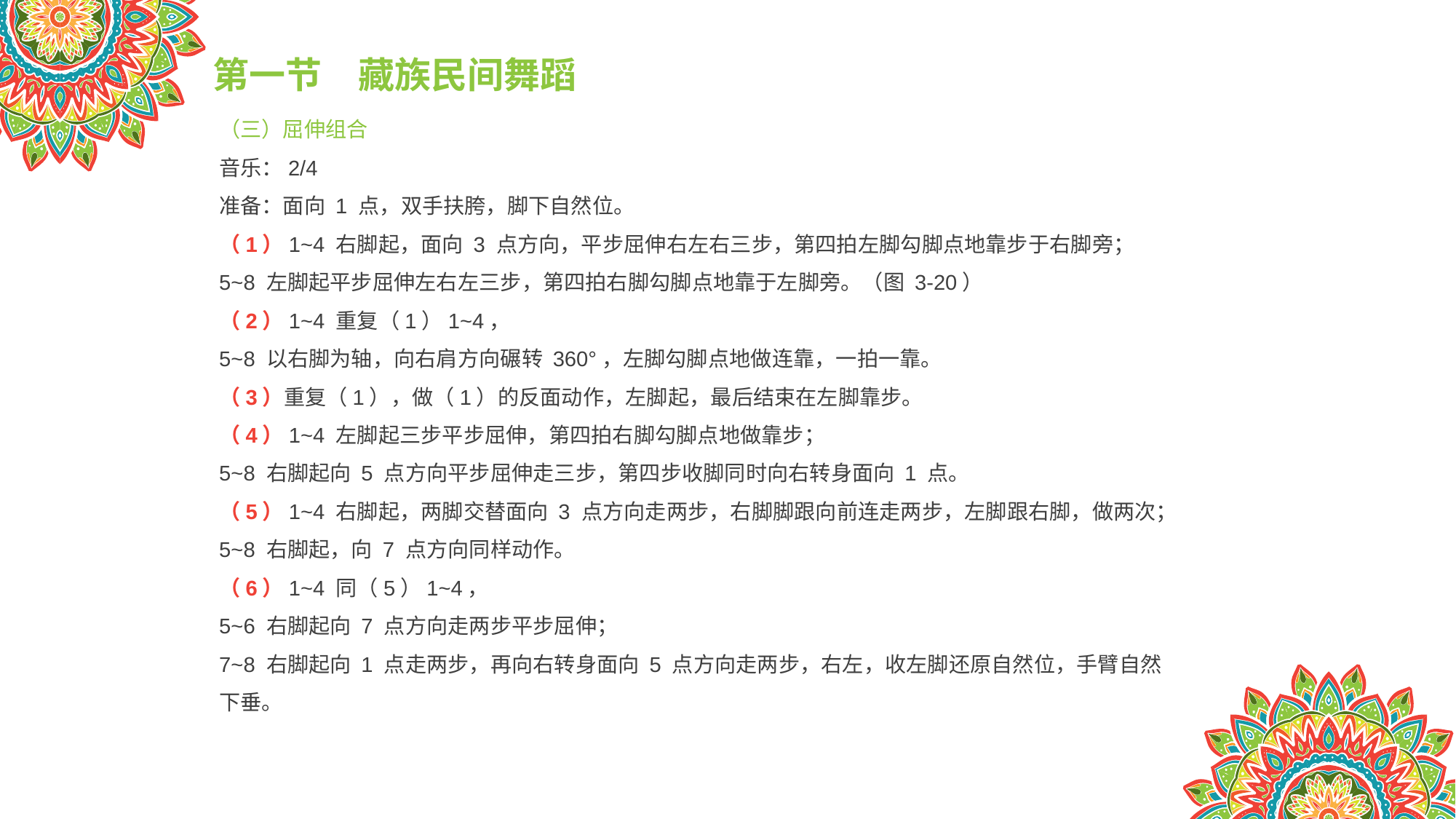

第一节　藏族民间舞蹈
（三）屈伸组合
音乐：2/4
准备：面向 1 点，双手扶胯，脚下自然位。
（1）1~4 右脚起，面向 3 点方向，平步屈伸右左右三步，第四拍左脚勾脚点地靠步于右脚旁；
5~8 左脚起平步屈伸左右左三步，第四拍右脚勾脚点地靠于左脚旁。（图 3-20）
（2）1~4 重复（1）1~4，
5~8 以右脚为轴，向右肩方向碾转 360°，左脚勾脚点地做连靠，一拍一靠。
（3）重复（1），做（1）的反面动作，左脚起，最后结束在左脚靠步。
（4）1~4 左脚起三步平步屈伸，第四拍右脚勾脚点地做靠步；
5~8 右脚起向 5 点方向平步屈伸走三步，第四步收脚同时向右转身面向 1 点。
（5）1~4 右脚起，两脚交替面向 3 点方向走两步，右脚脚跟向前连走两步，左脚跟右脚，做两次；
5~8 右脚起，向 7 点方向同样动作。
（6）1~4 同（5）1~4，
5~6 右脚起向 7 点方向走两步平步屈伸；
7~8 右脚起向 1 点走两步，再向右转身面向 5 点方向走两步，右左，收左脚还原自然位，手臂自然
下垂。